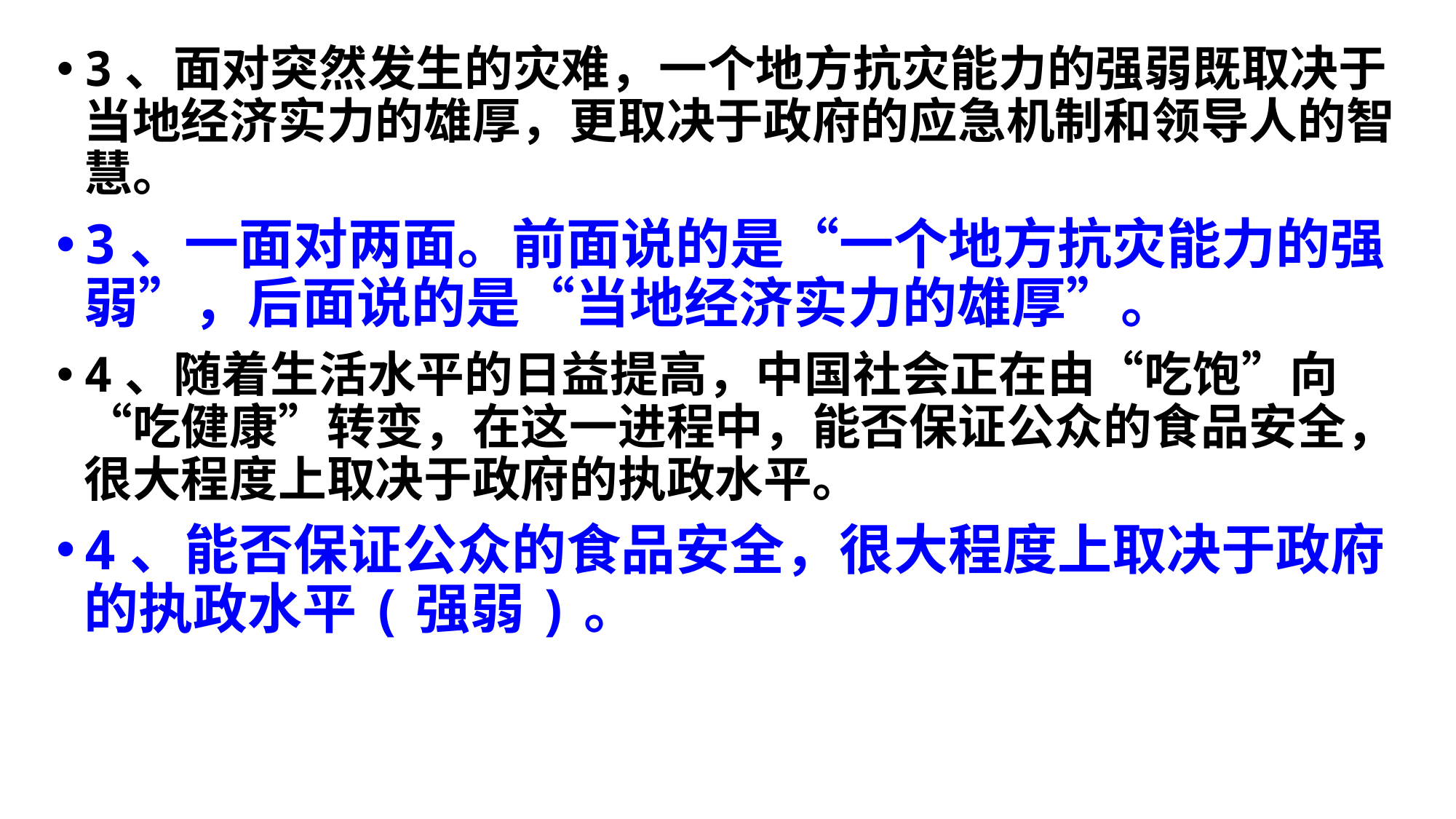

3、面对突然发生的灾难，一个地方抗灾能力的强弱既取决于当地经济实力的雄厚，更取决于政府的应急机制和领导人的智慧。
3、一面对两面。前面说的是“一个地方抗灾能力的强弱”，后面说的是“当地经济实力的雄厚”。
4、随着生活水平的日益提高，中国社会正在由“吃饱”向“吃健康”转变，在这一进程中，能否保证公众的食品安全，很大程度上取决于政府的执政水平。
4、能否保证公众的食品安全，很大程度上取决于政府的执政水平(强弱)。